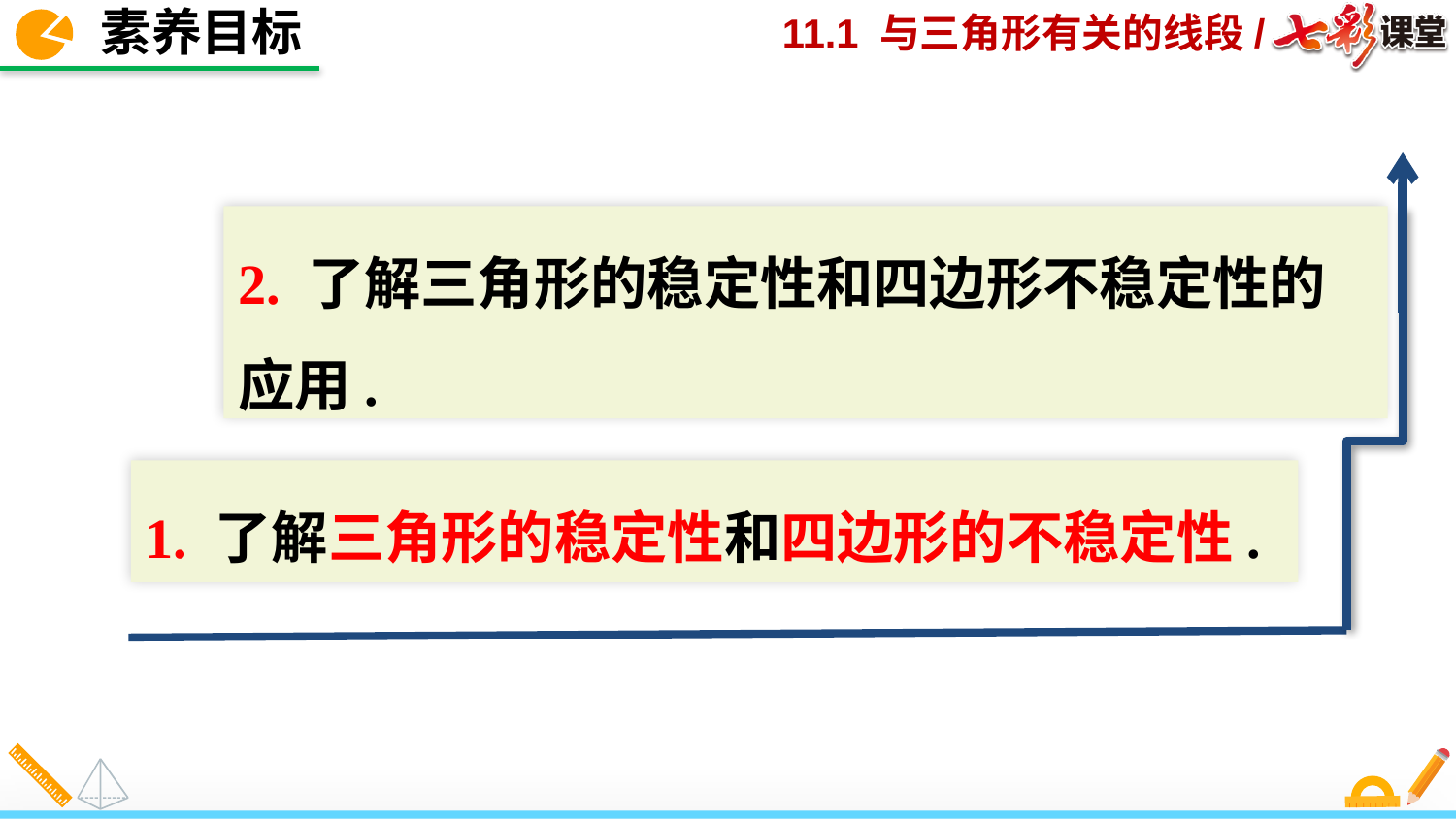

素养目标

2. 了解三角形的稳定性和四边形不稳定性的应用.

1. 了解三角形的稳定性和四边形的不稳定性.